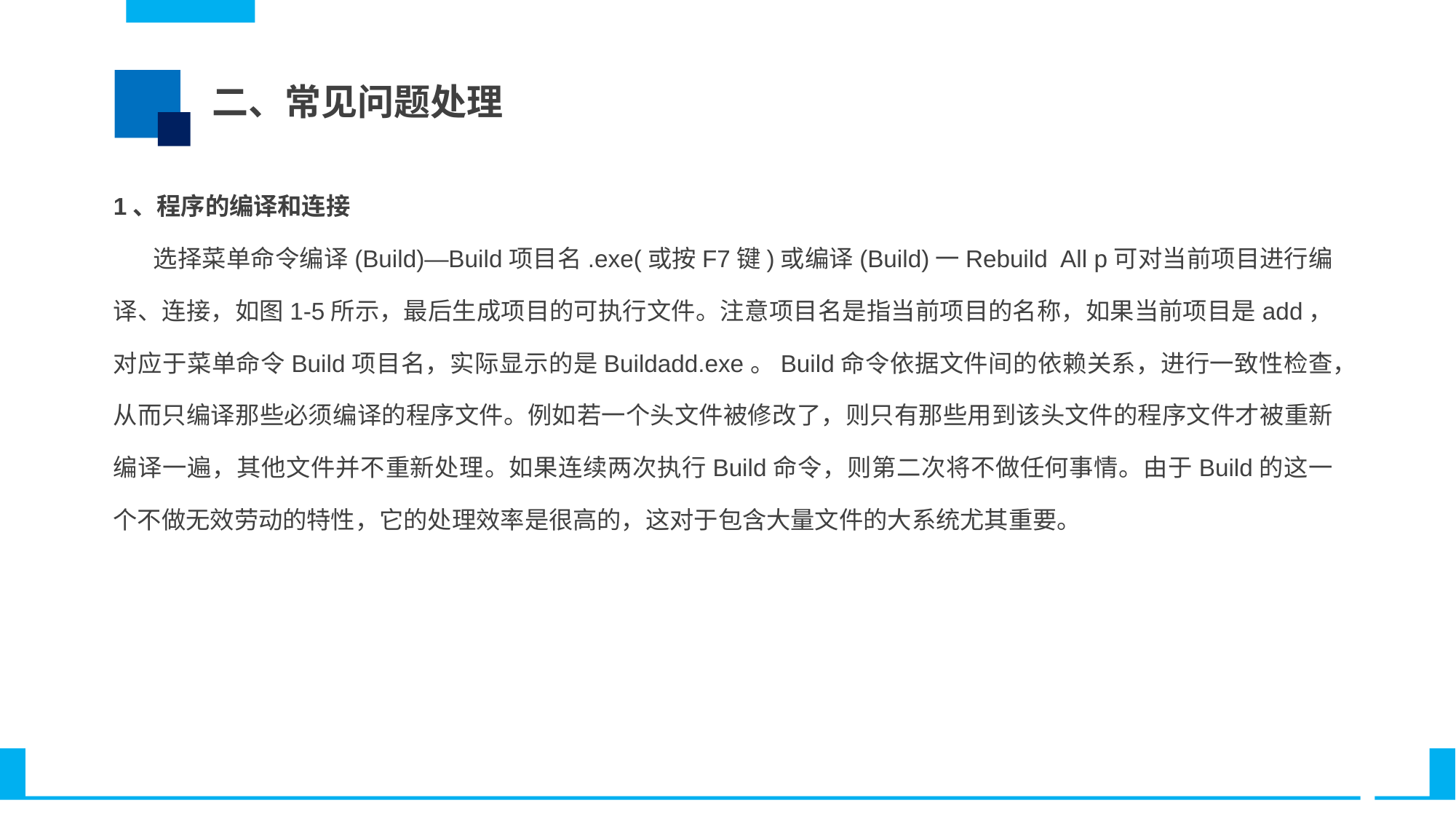

二、常见问题处理
1、程序的编译和连接
      选择菜单命令编译(Build)—Build项目名.exe(或按F7键)或编译(Build)一Rebuild  All p可对当前项目进行编译、连接，如图1-5所示，最后生成项目的可执行文件。注意项目名是指当前项目的名称，如果当前项目是add，对应于菜单命令Build项目名，实际显示的是Buildadd.exe。Build命令依据文件间的依赖关系，进行一致性检查，从而只编译那些必须编译的程序文件。例如若一个头文件被修改了，则只有那些用到该头文件的程序文件才被重新编译一遍，其他文件并不重新处理。如果连续两次执行Build命令，则第二次将不做任何事情。由于Build的这一个不做无效劳动的特性，它的处理效率是很高的，这对于包含大量文件的大系统尤其重要。